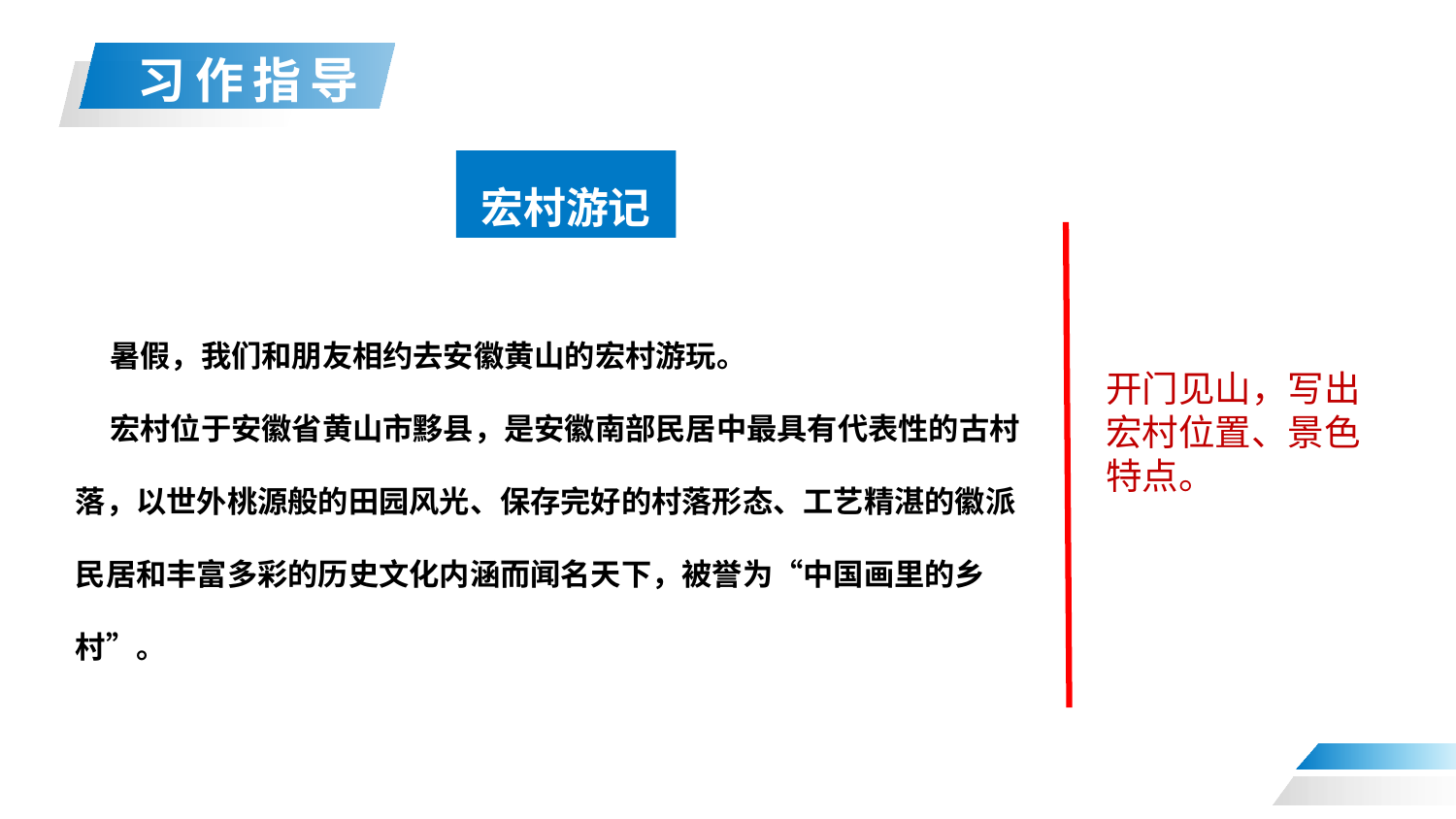

宏村游记
    暑假，我们和朋友相约去安徽黄山的宏村游玩。
    宏村位于安徽省黄山市黟县，是安徽南部民居中最具有代表性的古村落，以世外桃源般的田园风光、保存完好的村落形态、工艺精湛的徽派民居和丰富多彩的历史文化内涵而闻名天下，被誉为“中国画里的乡村”。
开门见山，写出宏村位置、景色特点。